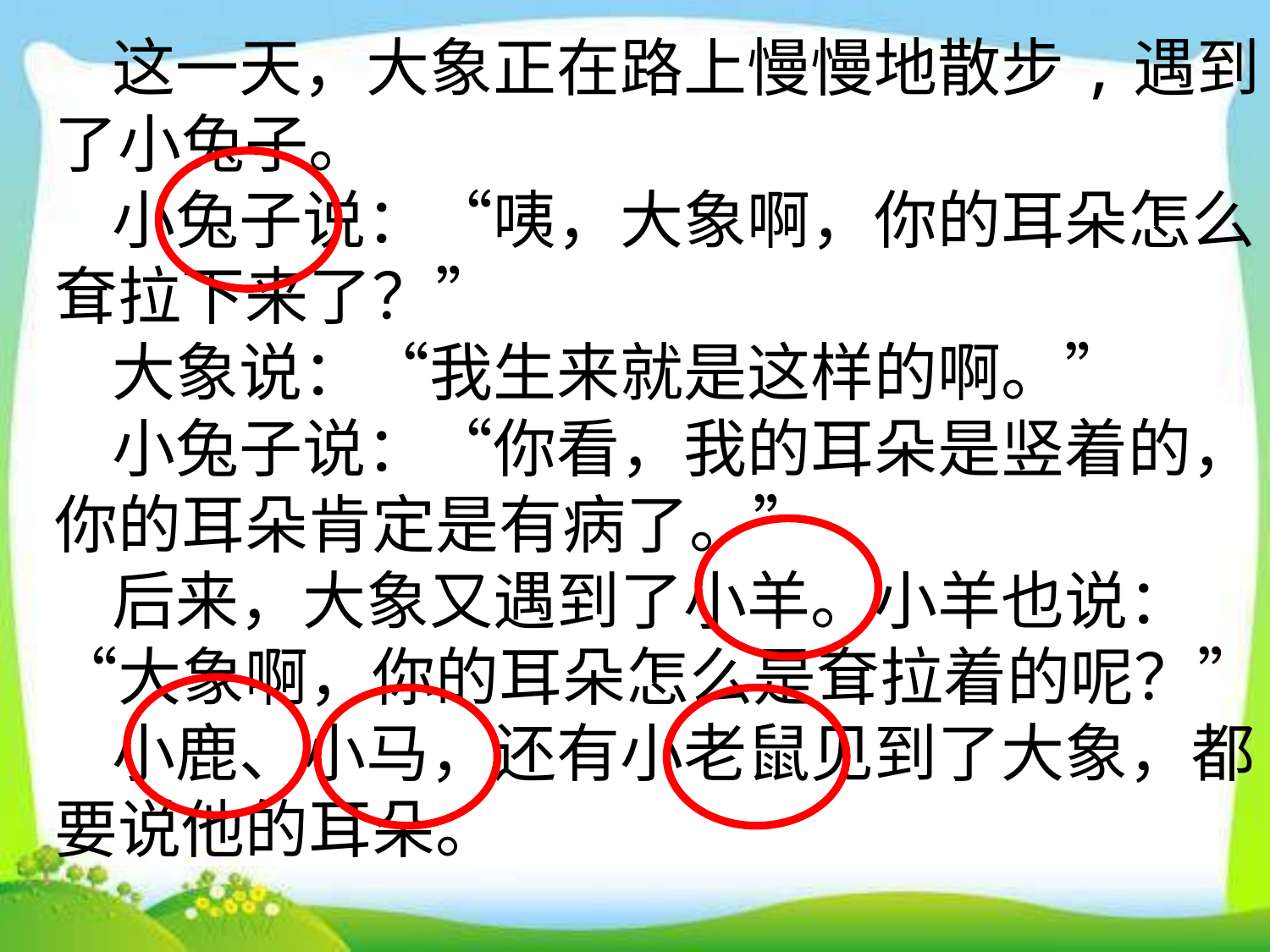

这一天，大象正在路上慢慢地散步,遇到了小兔子。
   小兔子说：“咦，大象啊，你的耳朵怎么耷拉下来了？”
   大象说：“我生来就是这样的啊。”
   小兔子说：“你看，我的耳朵是竖着的，你的耳朵肯定是有病了。”
   后来，大象又遇到了小羊。小羊也说：“大象啊，你的耳朵怎么是耷拉着的呢？”
   小鹿、小马，还有小老鼠见到了大象，都要说他的耳朵。